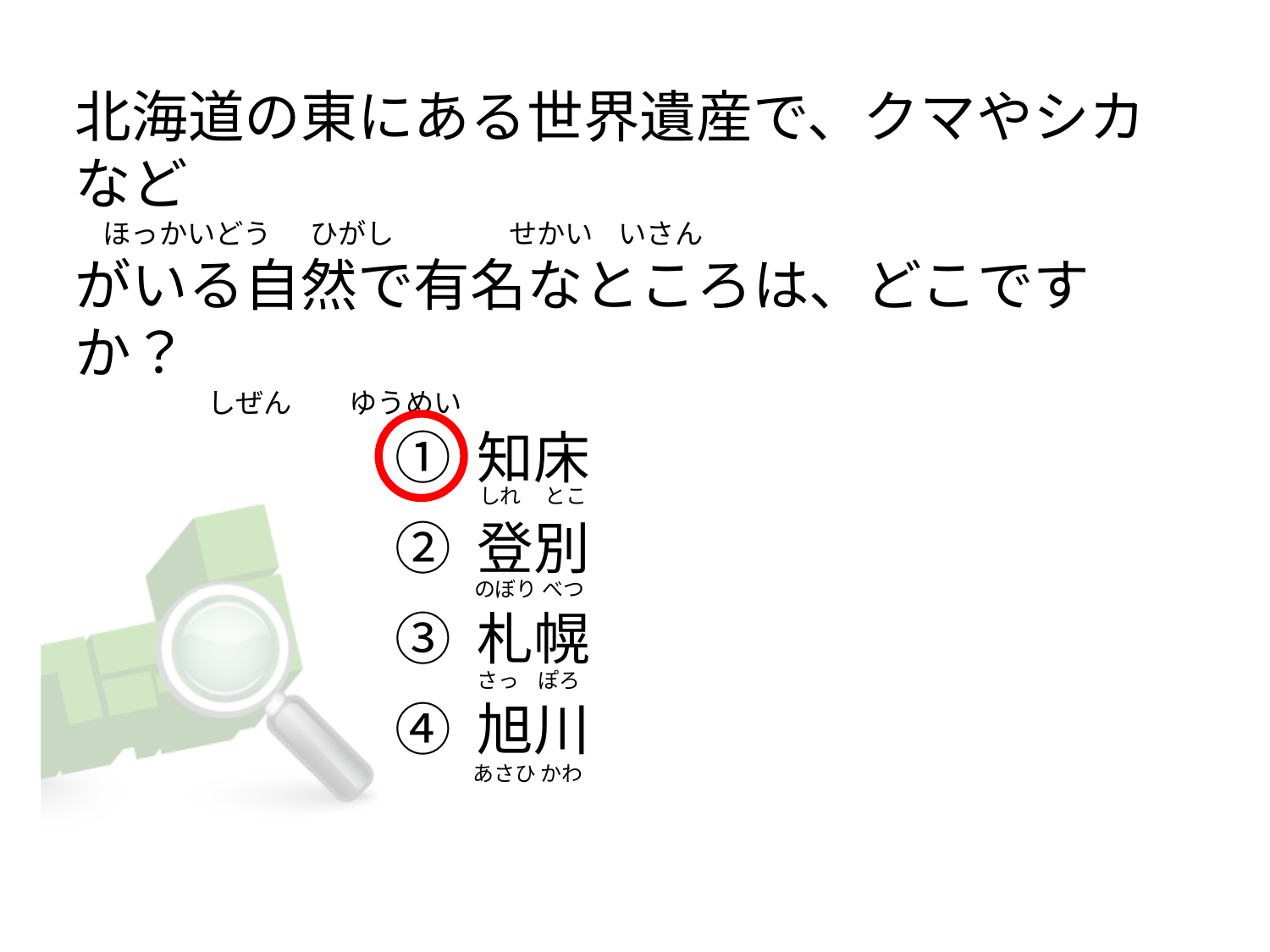

# 北海道の東にある世界遺産で、クマやシカなど 　ほっかいどう      ひがし                  せかい    いさん がいる自然で有名なところは、どこですか？                         しぜん         ゆうめい

① 知床
② 登別
③ 札幌
④ 旭川
しれ     とこ
のぼり べつ
さっ    ぽろ
あさひ かわ